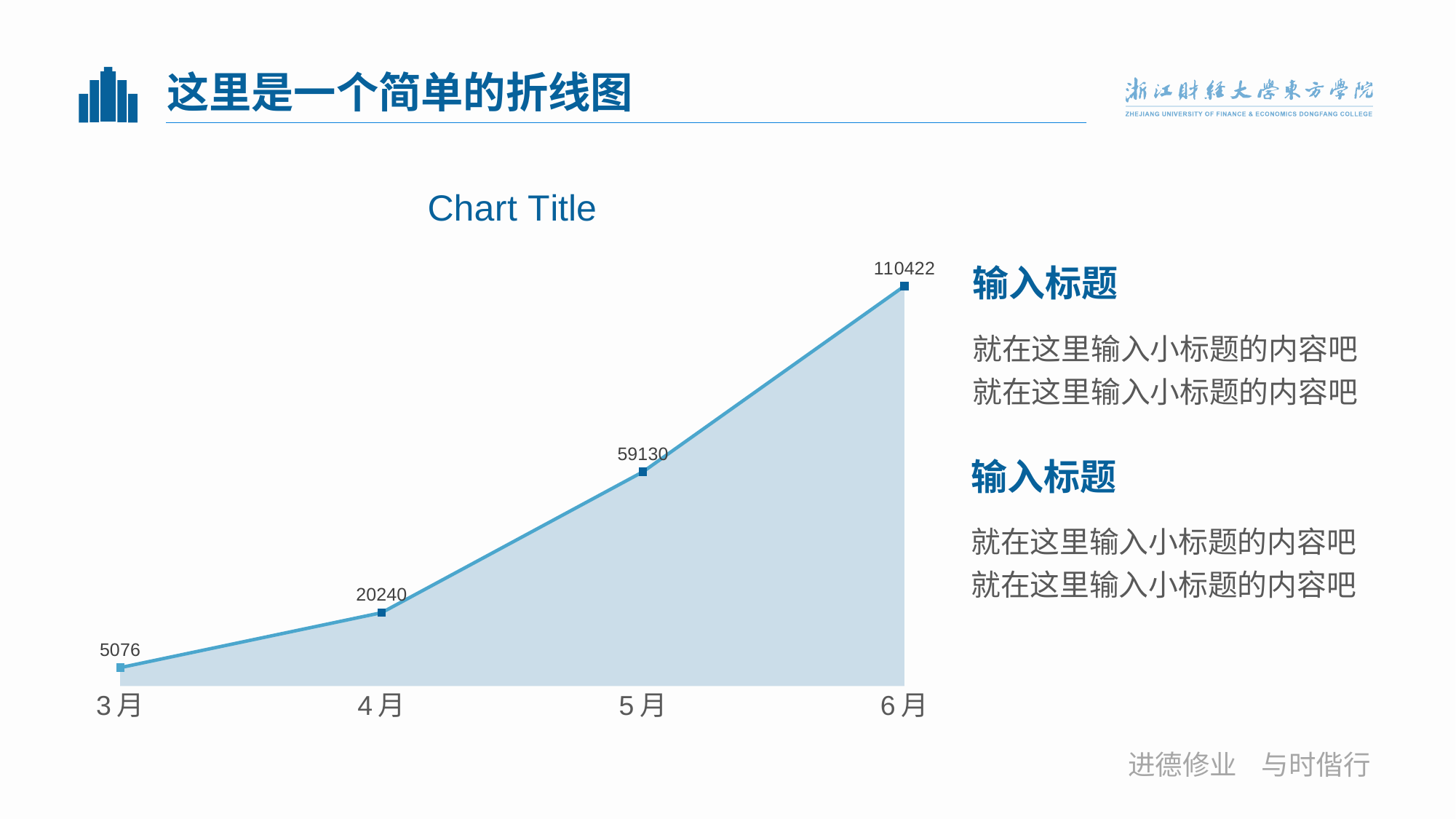

# 这里是一个简单的折线图

### Chart:

| Category | 系列 1 | 系列 2 |
|---|---|---|
| 3月 | 5076.0 | 5076.0 |
| 4月 | 20240.0 | 20240.0 |
| 5月 | 59130.0 | 59130.0 |
| 6月 | 110422.0 | 110422.0 |
输入标题
就在这里输入小标题的内容吧就在这里输入小标题的内容吧
输入标题
就在这里输入小标题的内容吧就在这里输入小标题的内容吧